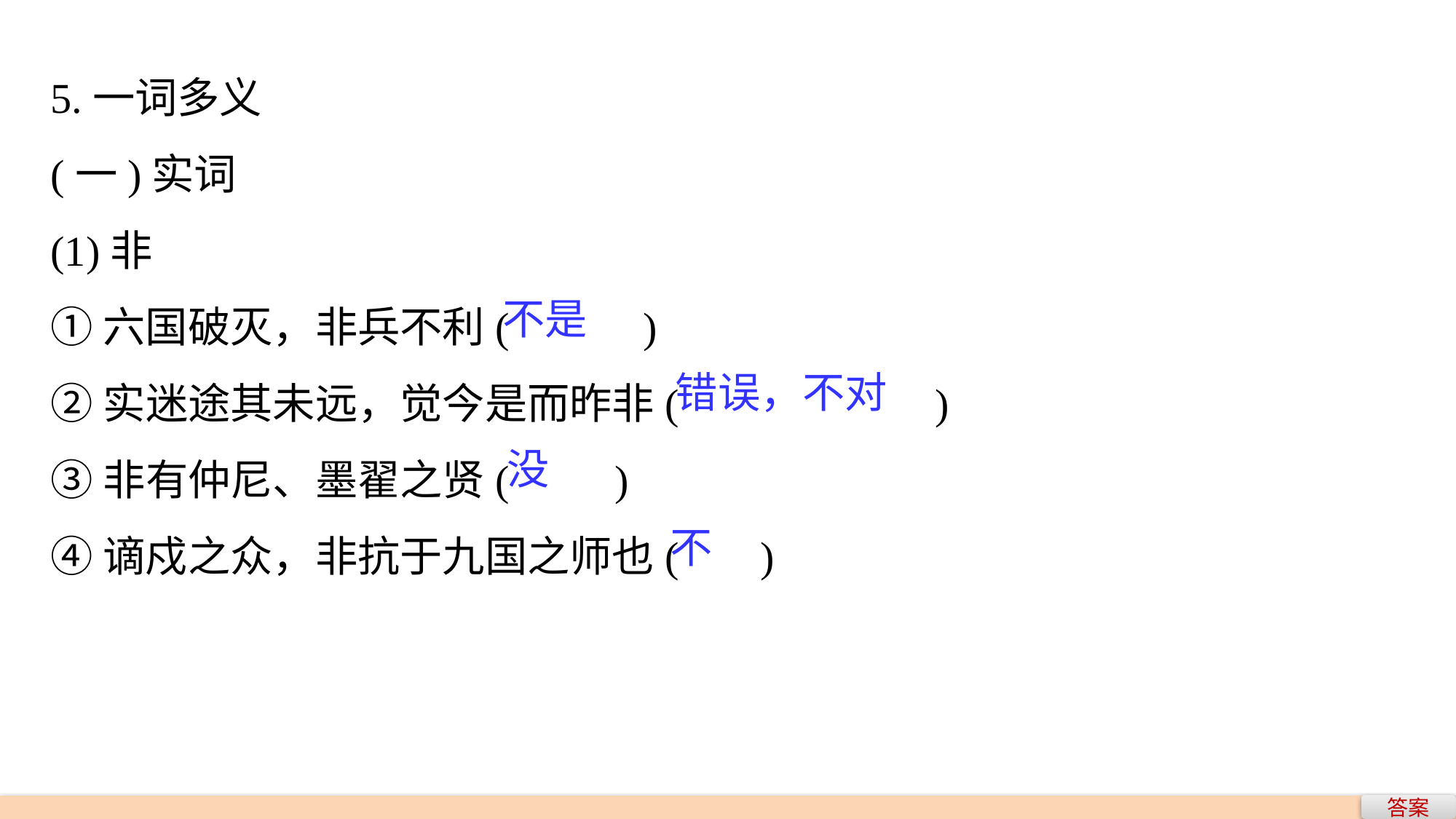

5.一词多义
(一)实词
(1)非
①六国破灭，非兵不利(　　   )
②实迷途其未远，觉今是而昨非(　　　　       )
③非有仲尼、墨翟之贤(　　)
④谪戍之众，非抗于九国之师也(　  )
不是
错误，不对
没
不
答案